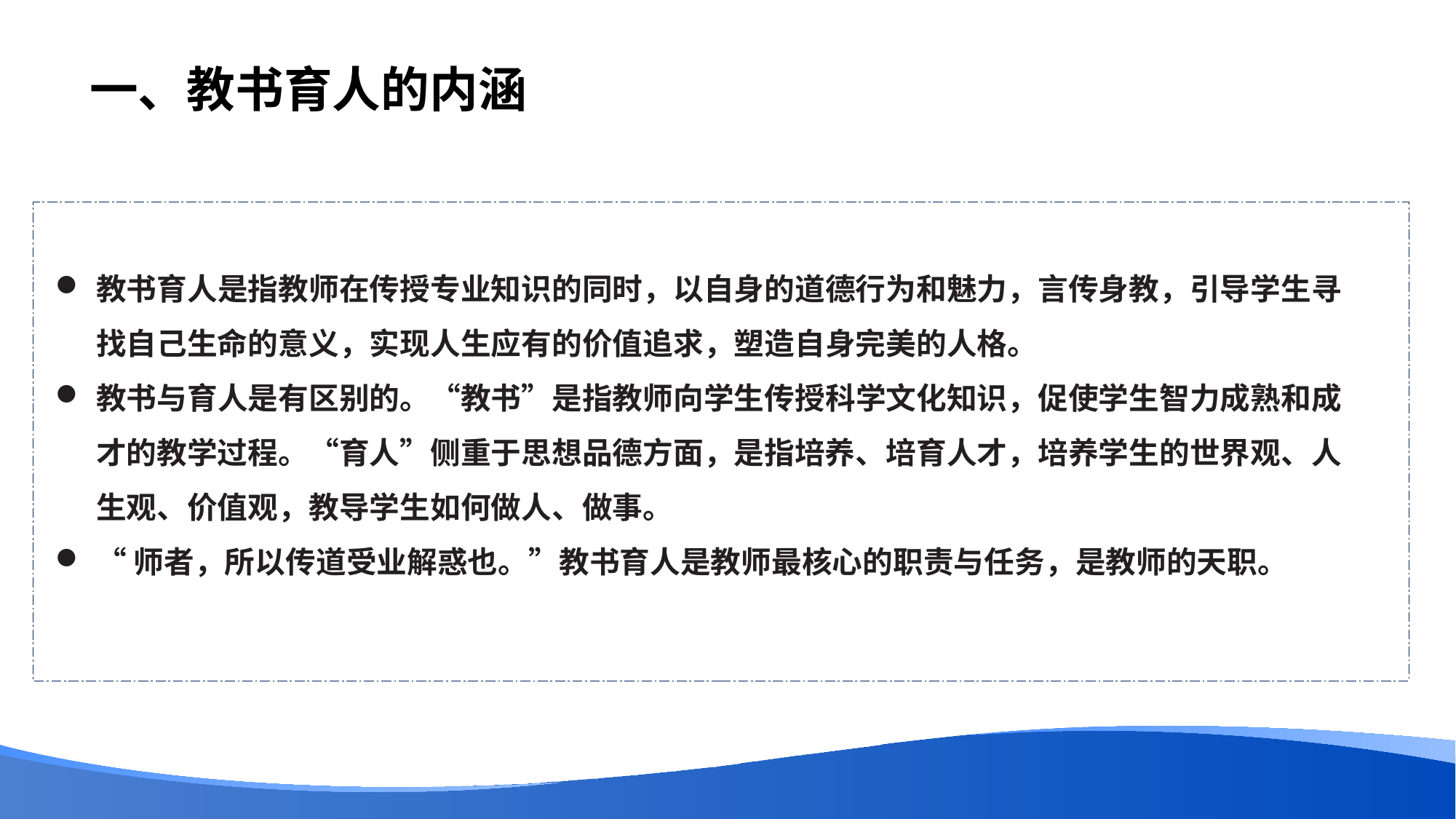

# 一、教书育人的内涵

教书育人是指教师在传授专业知识的同时，以自身的道德行为和魅力，言传身教，引导学生寻找自己生命的意义，实现人生应有的价值追求，塑造自身完美的人格。
教书与育人是有区别的。“教书”是指教师向学生传授科学文化知识，促使学生智力成熟和成才的教学过程。“育人”侧重于思想品德方面，是指培养、培育人才，培养学生的世界观、人生观、价值观，教导学生如何做人、做事。
“师者，所以传道受业解惑也。”教书育人是教师最核心的职责与任务，是教师的天职。